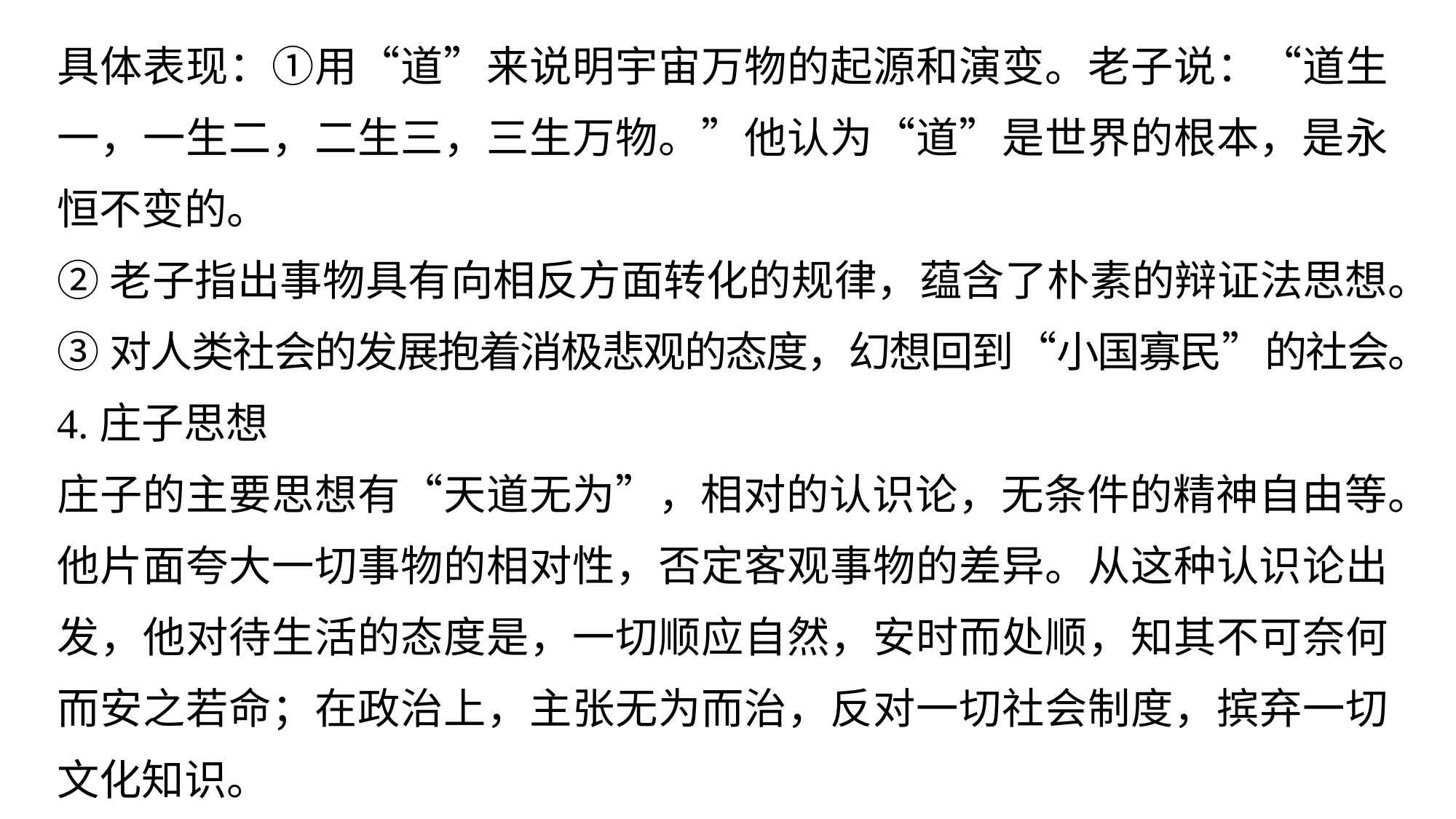

具体表现：①用“道”来说明宇宙万物的起源和演变。老子说：“道生一，一生二，二生三，三生万物。”他认为“道”是世界的根本，是永恒不变的。
②老子指出事物具有向相反方面转化的规律，蕴含了朴素的辩证法思想。
③对人类社会的发展抱着消极悲观的态度，幻想回到“小国寡民”的社会。
4.庄子思想
庄子的主要思想有“天道无为”，相对的认识论，无条件的精神自由等。他片面夸大一切事物的相对性，否定客观事物的差异。从这种认识论出发，他对待生活的态度是，一切顺应自然，安时而处顺，知其不可奈何而安之若命；在政治上，主张无为而治，反对一切社会制度，摈弃一切文化知识。